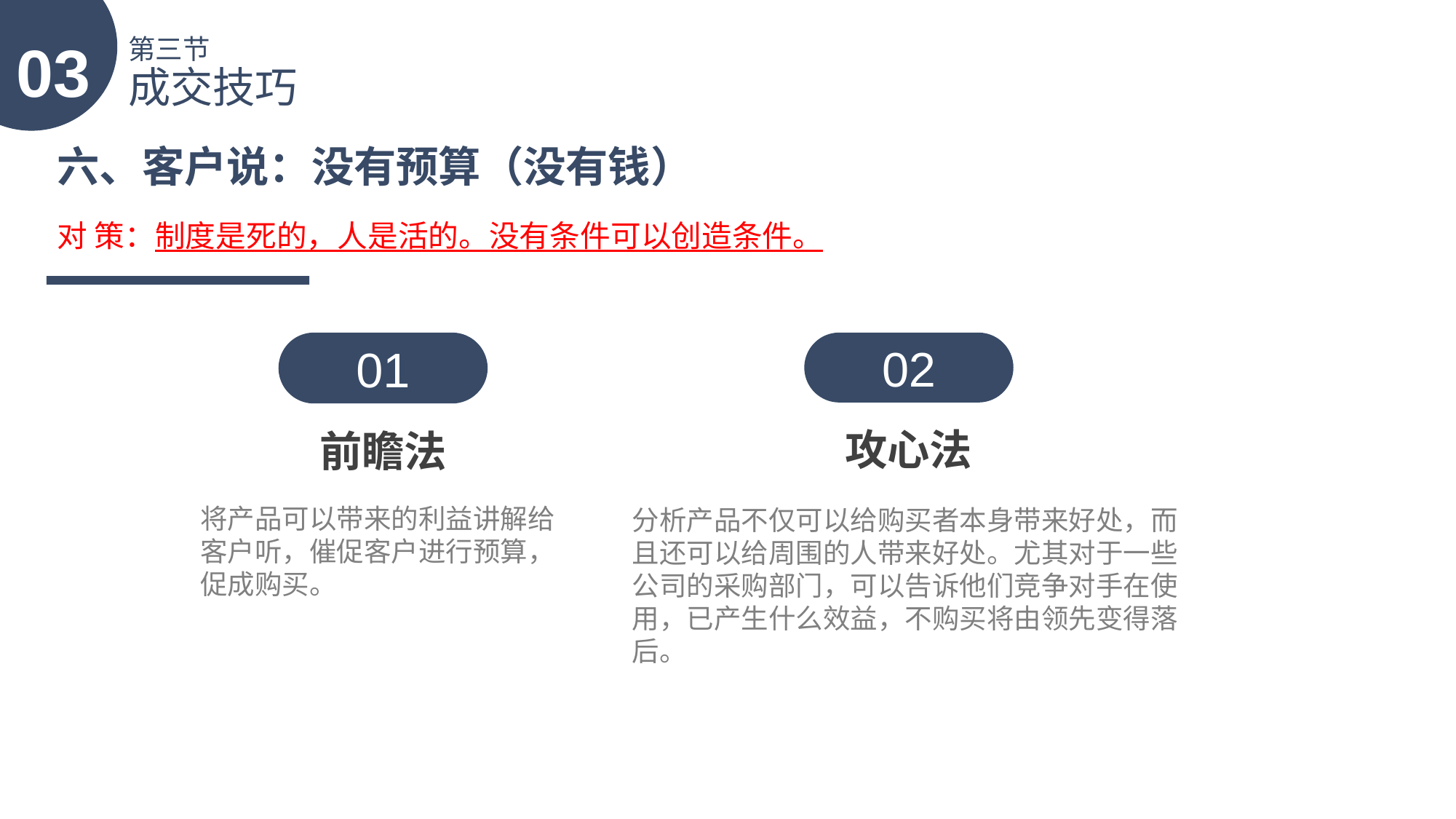

03
第三节
成交技巧
六、客户说：没有预算（没有钱）
对 策：制度是死的，人是活的。没有条件可以创造条件。

01
前瞻法
将产品可以带来的利益讲解给客户听，催促客户进行预算，促成购买。
02
攻心法
分析产品不仅可以给购买者本身带来好处，而且还可以给周围的人带来好处。尤其对于一些公司的采购部门，可以告诉他们竞争对手在使用，已产生什么效益，不购买将由领先变得落后。